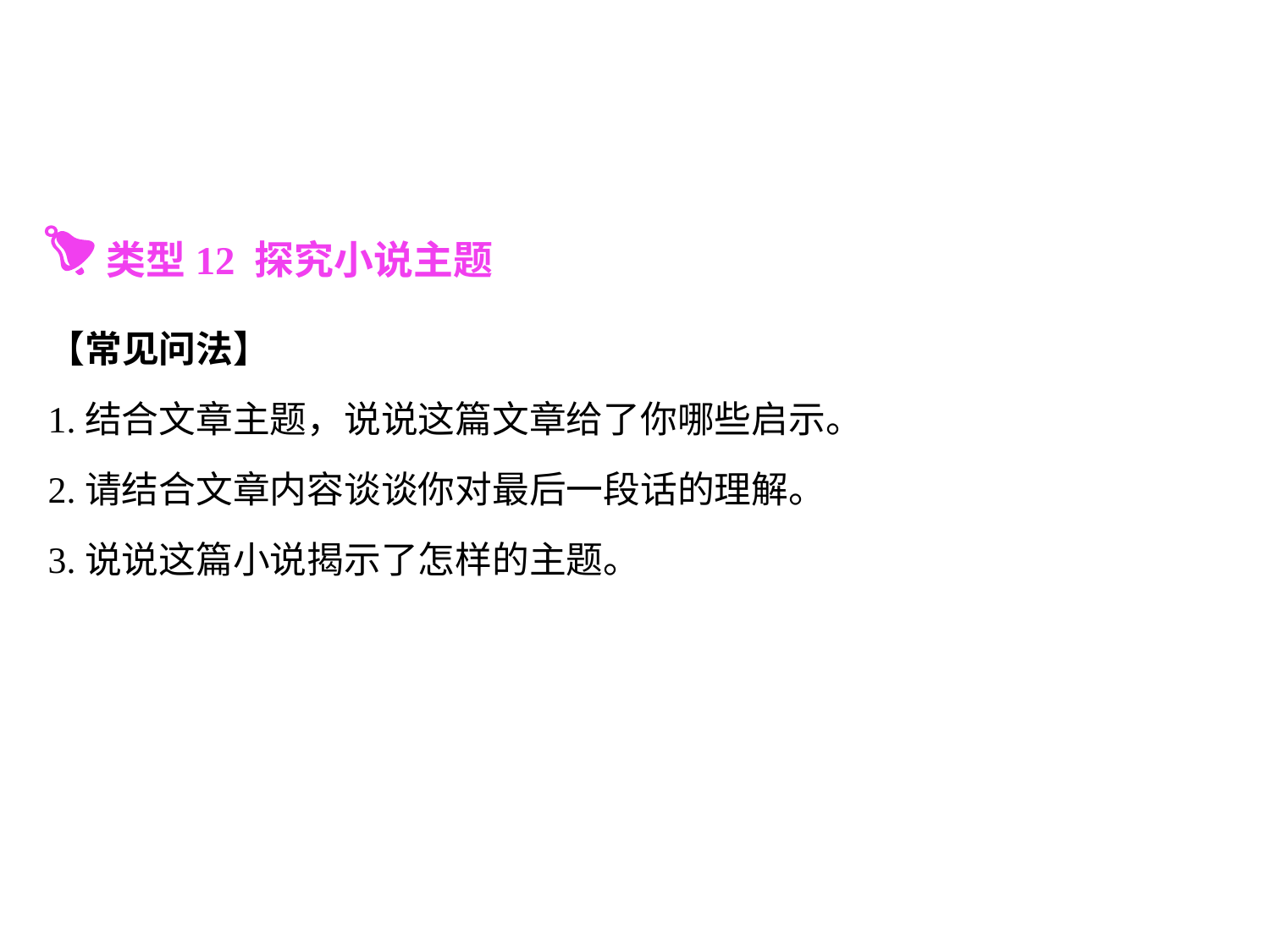

类型12 探究小说主题

【常见问法】
1.结合文章主题，说说这篇文章给了你哪些启示。
2.请结合文章内容谈谈你对最后一段话的理解。
3.说说这篇小说揭示了怎样的主题。